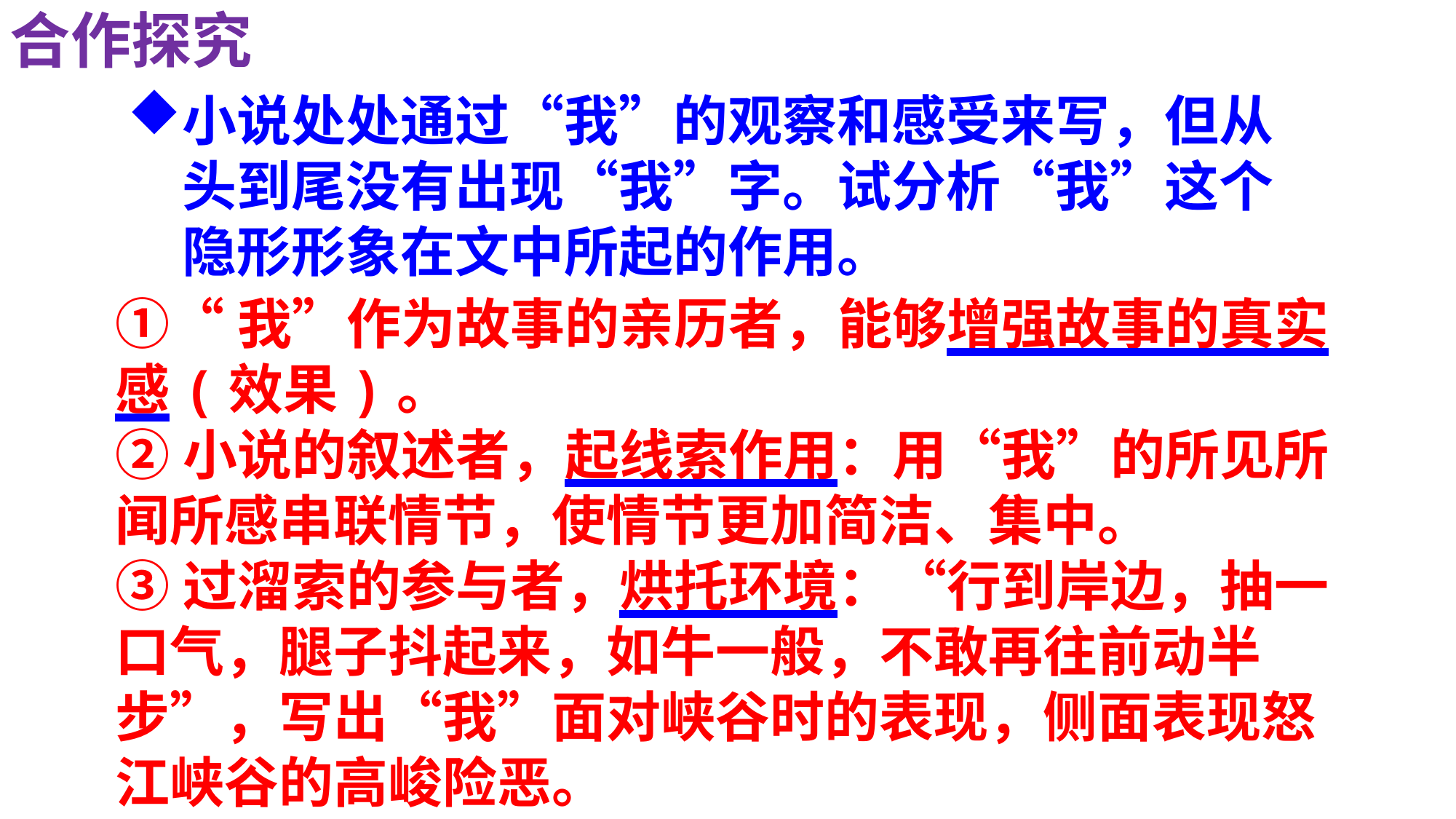

合作探究
小说处处通过“我”的观察和感受来写，但从头到尾没有出现“我”字。试分析“我”这个隐形形象在文中所起的作用。
①“我”作为故事的亲历者，能够增强故事的真实感(效果)。
②小说的叙述者，起线索作用：用“我”的所见所闻所感串联情节，使情节更加简洁、集中。
③过溜索的参与者，烘托环境：“行到岸边，抽一口气，腿子抖起来，如牛一般，不敢再往前动半步”，写出“我”面对峡谷时的表现，侧面表现怒江峡谷的高峻险恶。